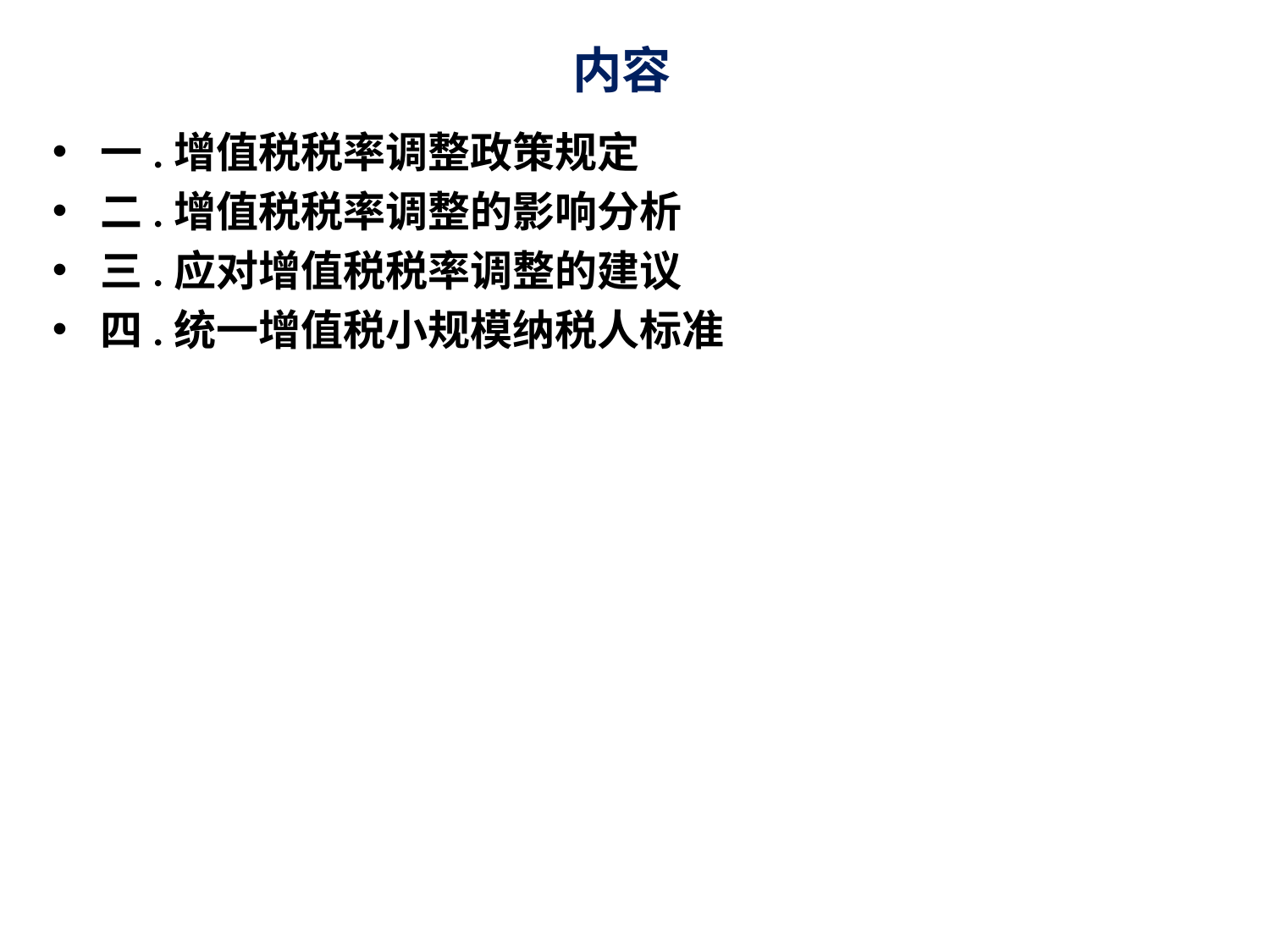

# 内容
一.增值税税率调整政策规定
二.增值税税率调整的影响分析
三.应对增值税税率调整的建议
四.统一增值税小规模纳税人标准